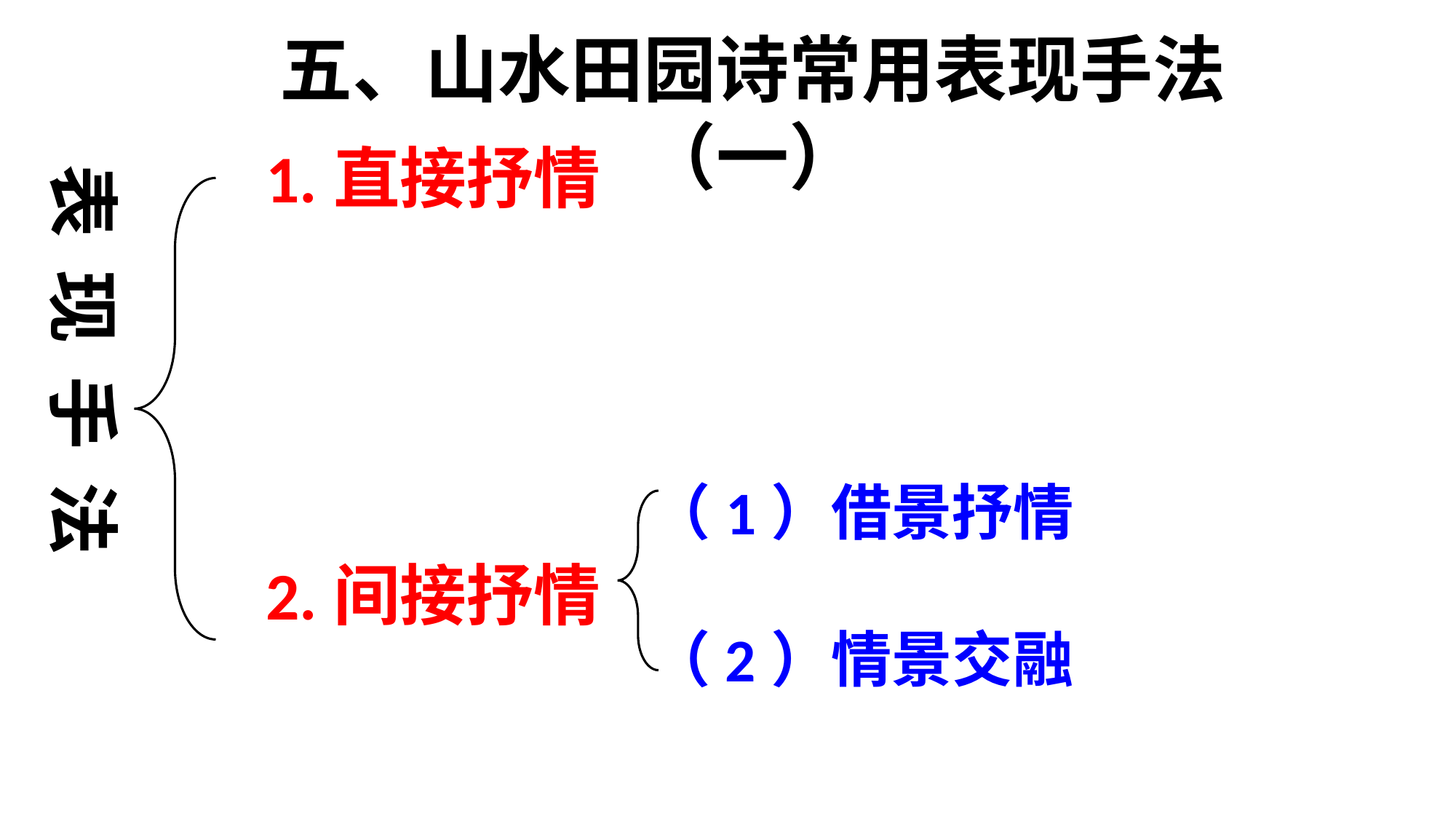

五、山水田园诗常用表现手法（一）
1.直接抒情
表  现  手  法

（1）借景抒情

2.间接抒情
（2）情景交融